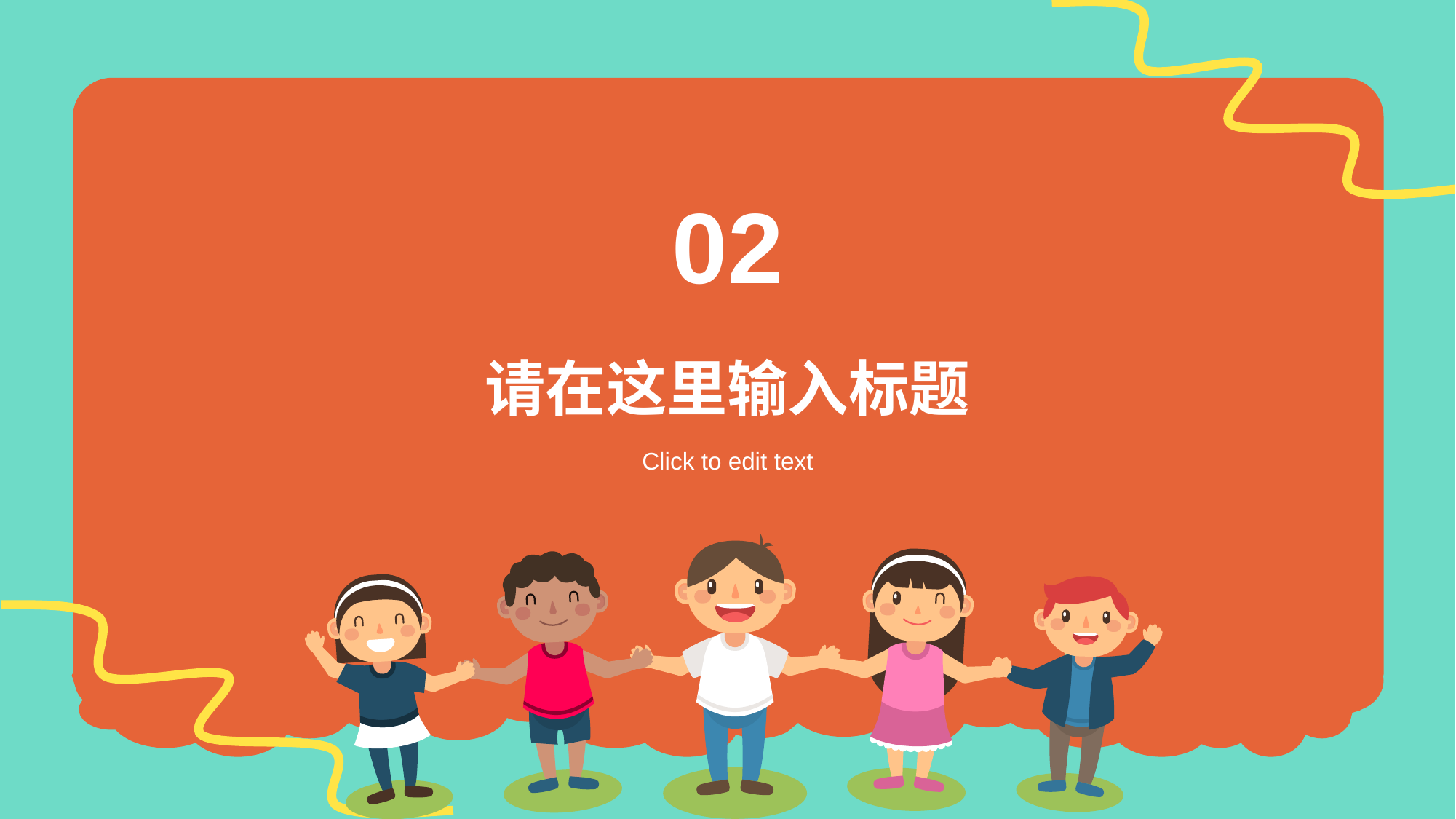

02
# 请在这里输入标题
Click to edit text